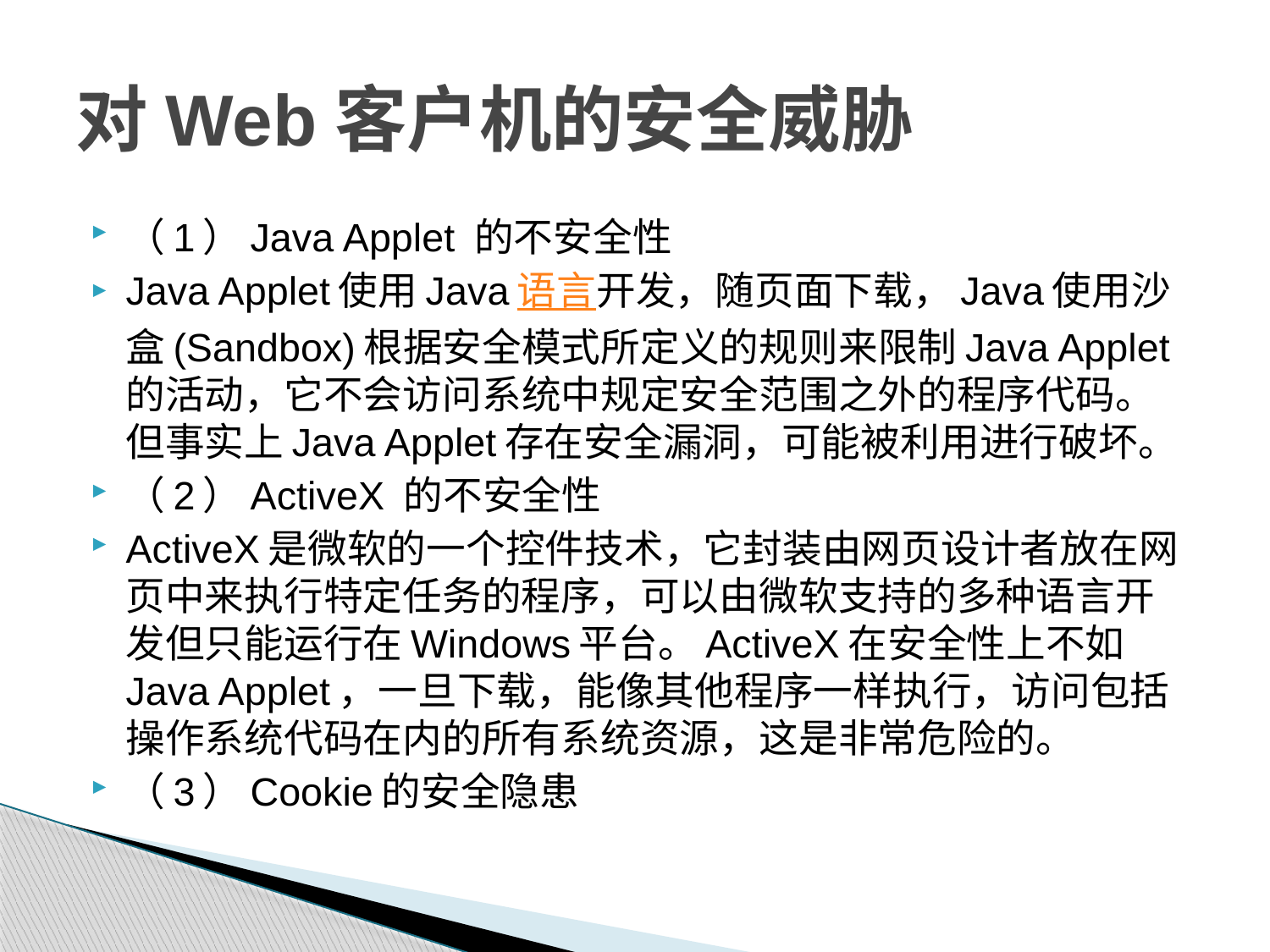

# 对Web客户机的安全威胁
（1）Java Applet 的不安全性
Java Applet使用Java语言开发，随页面下载，Java使用沙盒(Sandbox)根据安全模式所定义的规则来限制Java Applet的活动，它不会访问系统中规定安全范围之外的程序代码。但事实上Java Applet存在安全漏洞，可能被利用进行破坏。
（2）ActiveX 的不安全性
ActiveX是微软的一个控件技术，它封装由网页设计者放在网页中来执行特定任务的程序，可以由微软支持的多种语言开发但只能运行在Windows平台。ActiveX在安全性上不如Java Applet，一旦下载，能像其他程序一样执行，访问包括操作系统代码在内的所有系统资源，这是非常危险的。
（3）Cookie的安全隐患